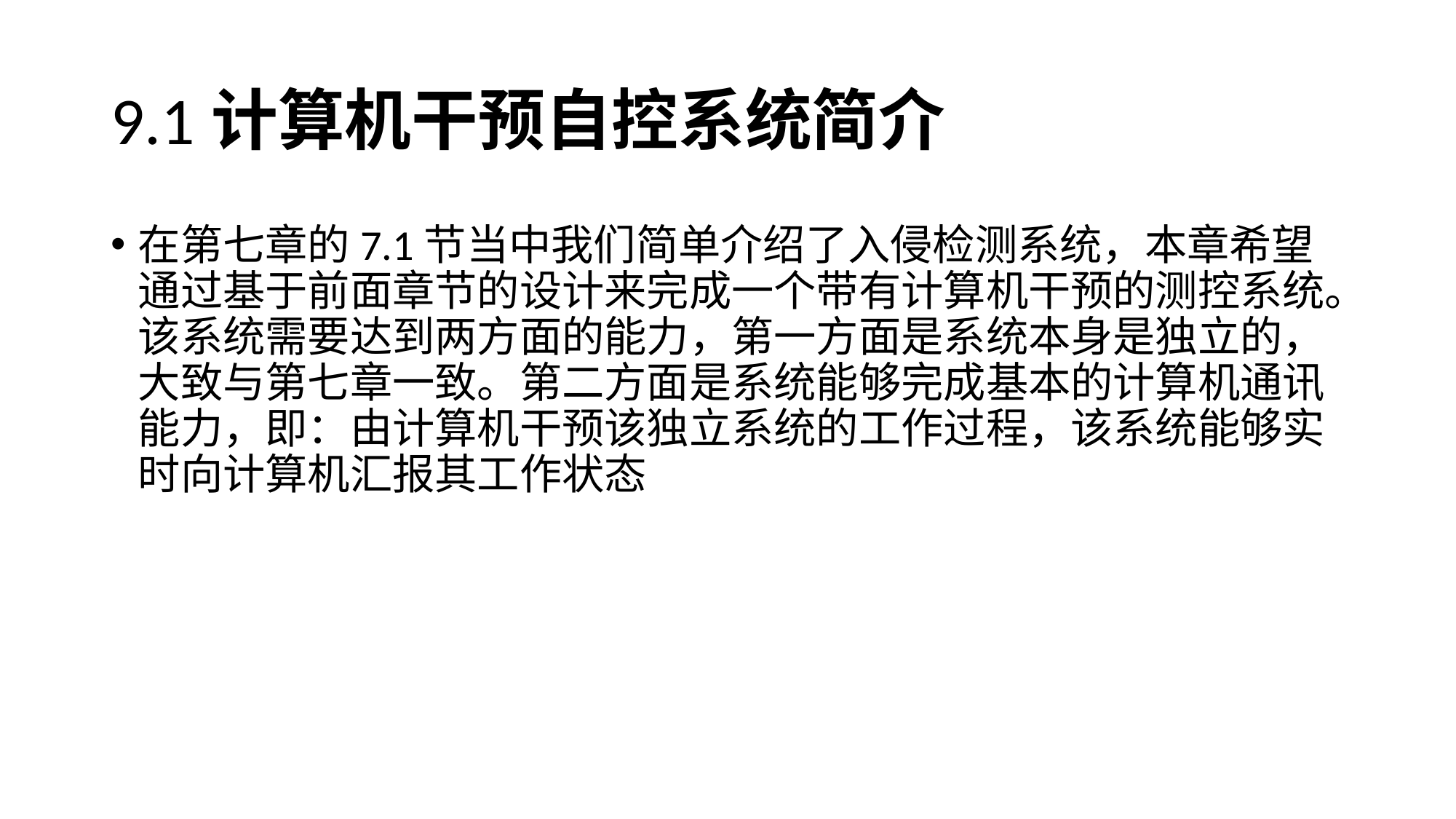

# 9.1计算机干预自控系统简介
在第七章的7.1节当中我们简单介绍了入侵检测系统，本章希望通过基于前面章节的设计来完成一个带有计算机干预的测控系统。该系统需要达到两方面的能力，第一方面是系统本身是独立的，大致与第七章一致。第二方面是系统能够完成基本的计算机通讯能力，即：由计算机干预该独立系统的工作过程，该系统能够实时向计算机汇报其工作状态